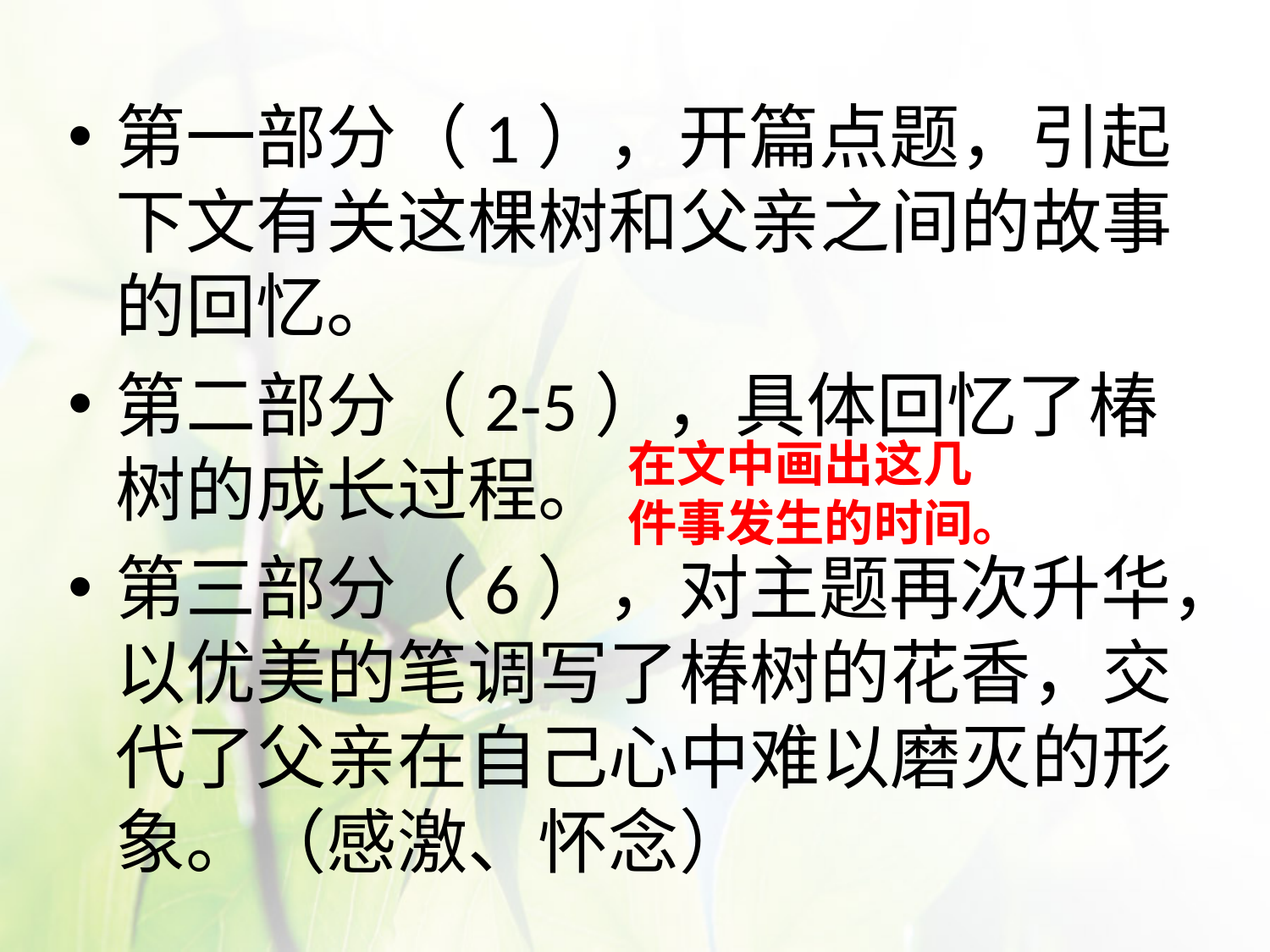

第一部分（1），开篇点题，引起下文有关这棵树和父亲之间的故事的回忆。
第二部分（2-5），具体回忆了椿树的成长过程。
第三部分（6），对主题再次升华，以优美的笔调写了椿树的花香，交代了父亲在自己心中难以磨灭的形象。（感激、怀念）
在文中画出这几
件事发生的时间。